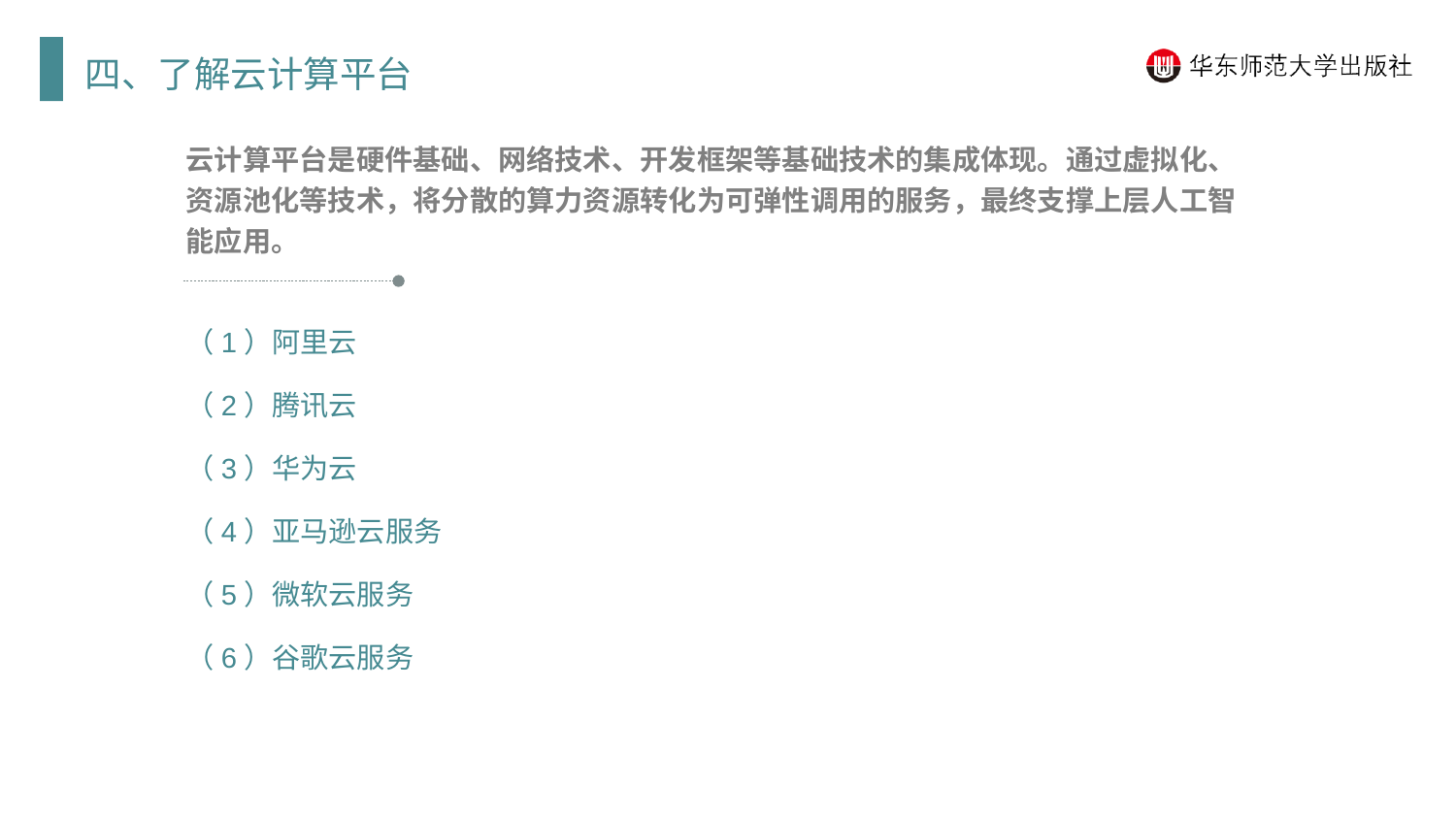

四、了解云计算平台
云计算平台是硬件基础、网络技术、开发框架等基础技术的集成体现。通过虚拟化、资源池化等技术，将分散的算力资源转化为可弹性调用的服务，最终支撑上层人工智能应用。
（1）阿里云
（2）腾讯云
（3）华为云
（4）亚马逊云服务
（5）微软云服务
（6）谷歌云服务